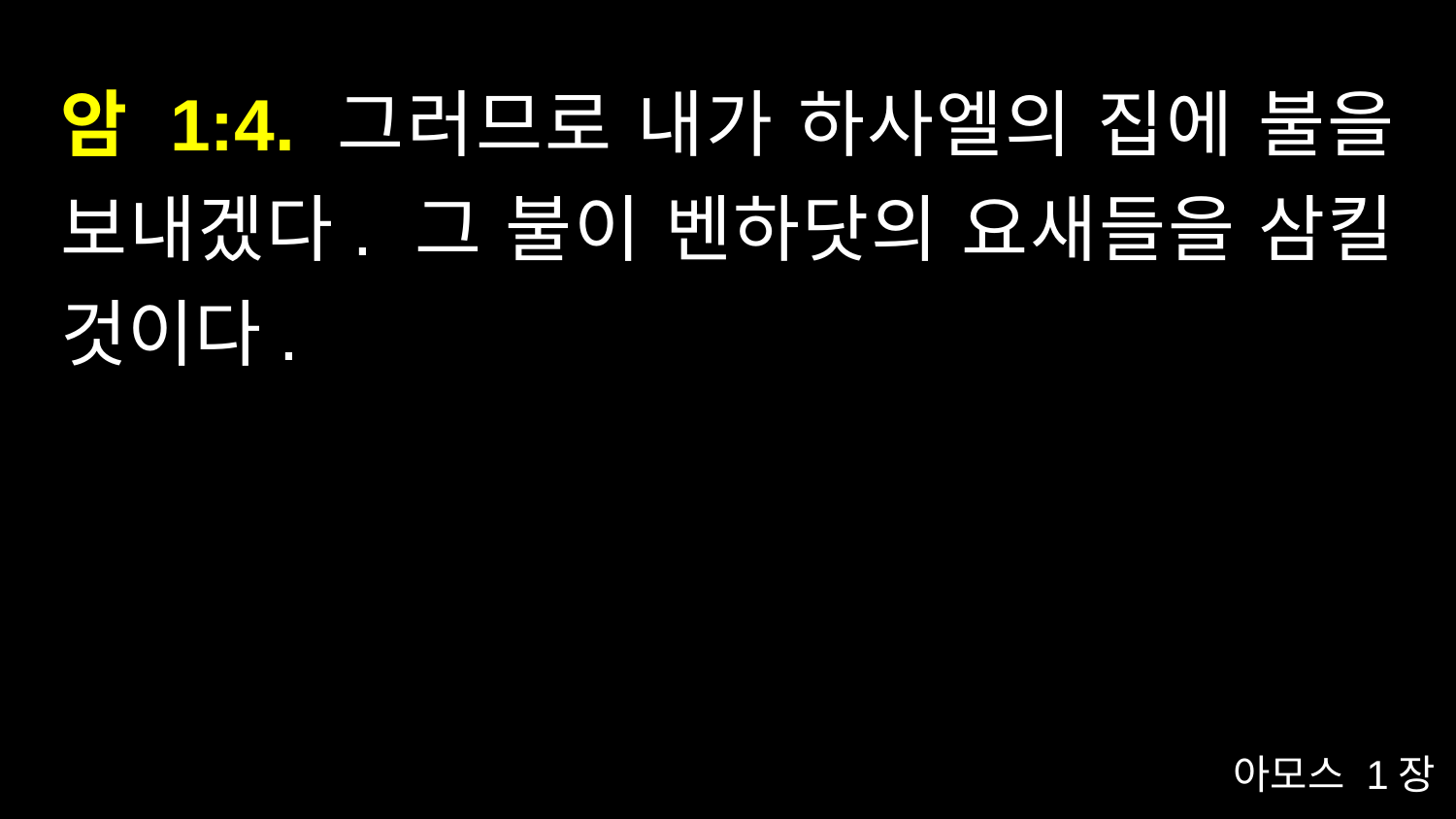

# 암 1:4. 그러므로 내가 하사엘의 집에 불을 보내겠다. 그 불이 벤하닷의 요새들을 삼킬 것이다.
아모스 1장